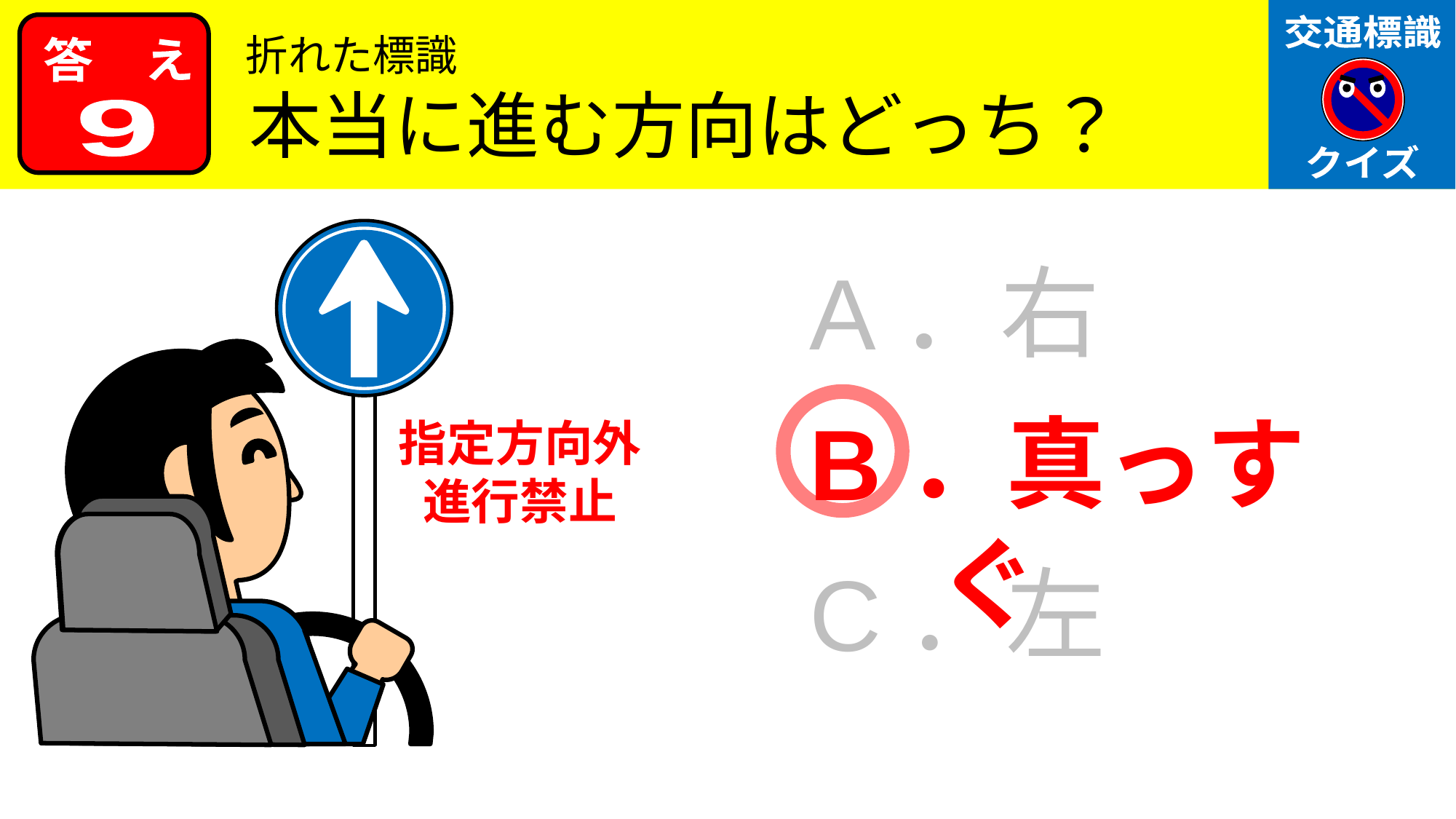

折れた標識
本当に進む方向はどっち？
9

A．右

B．真っすぐ
指定方向外
進行禁止
C．左